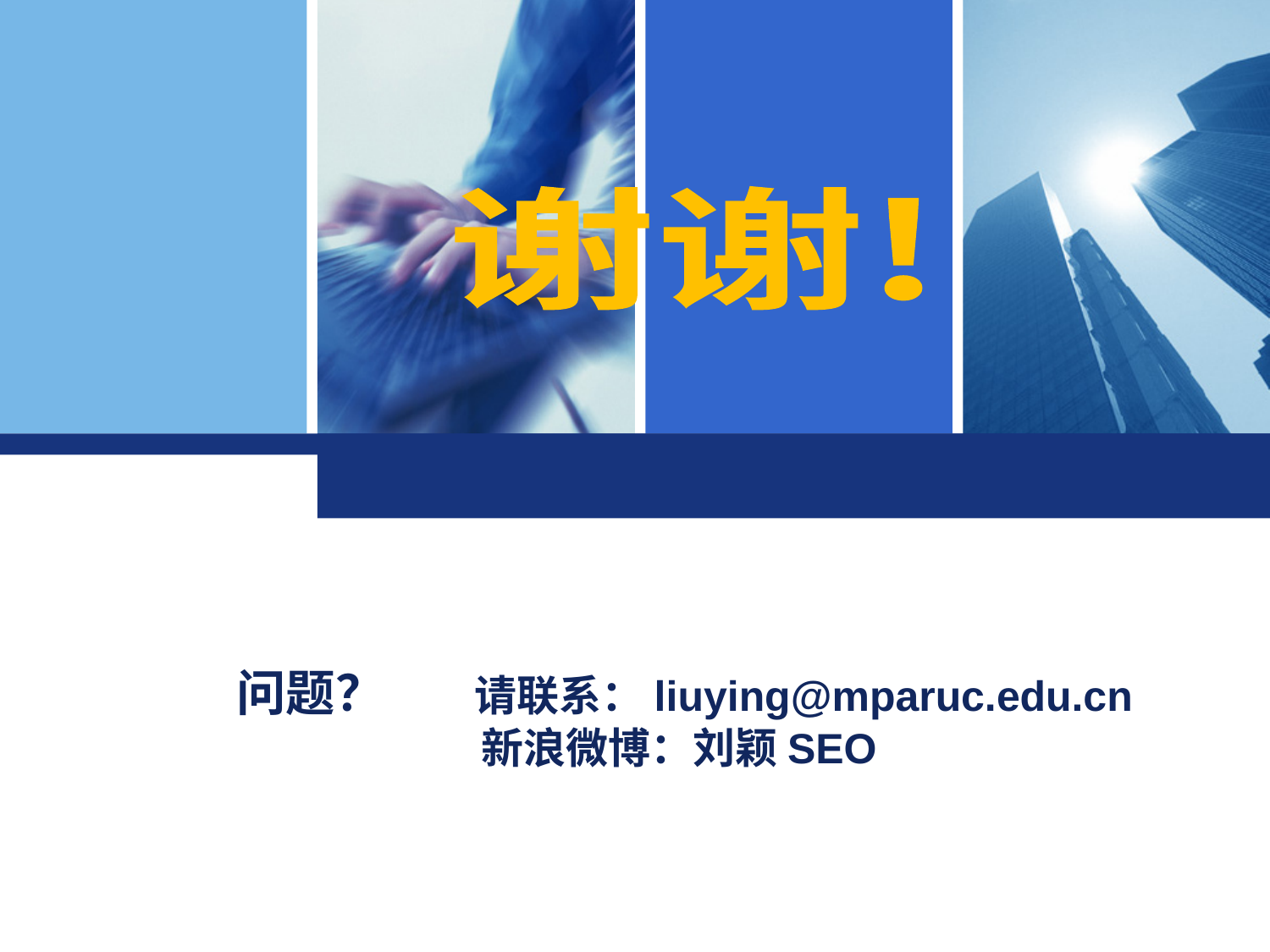

谢谢!
问题？        请联系：liuying@mparuc.edu.cn
新浪微博：刘颖SEO
Click to edit company slogan .